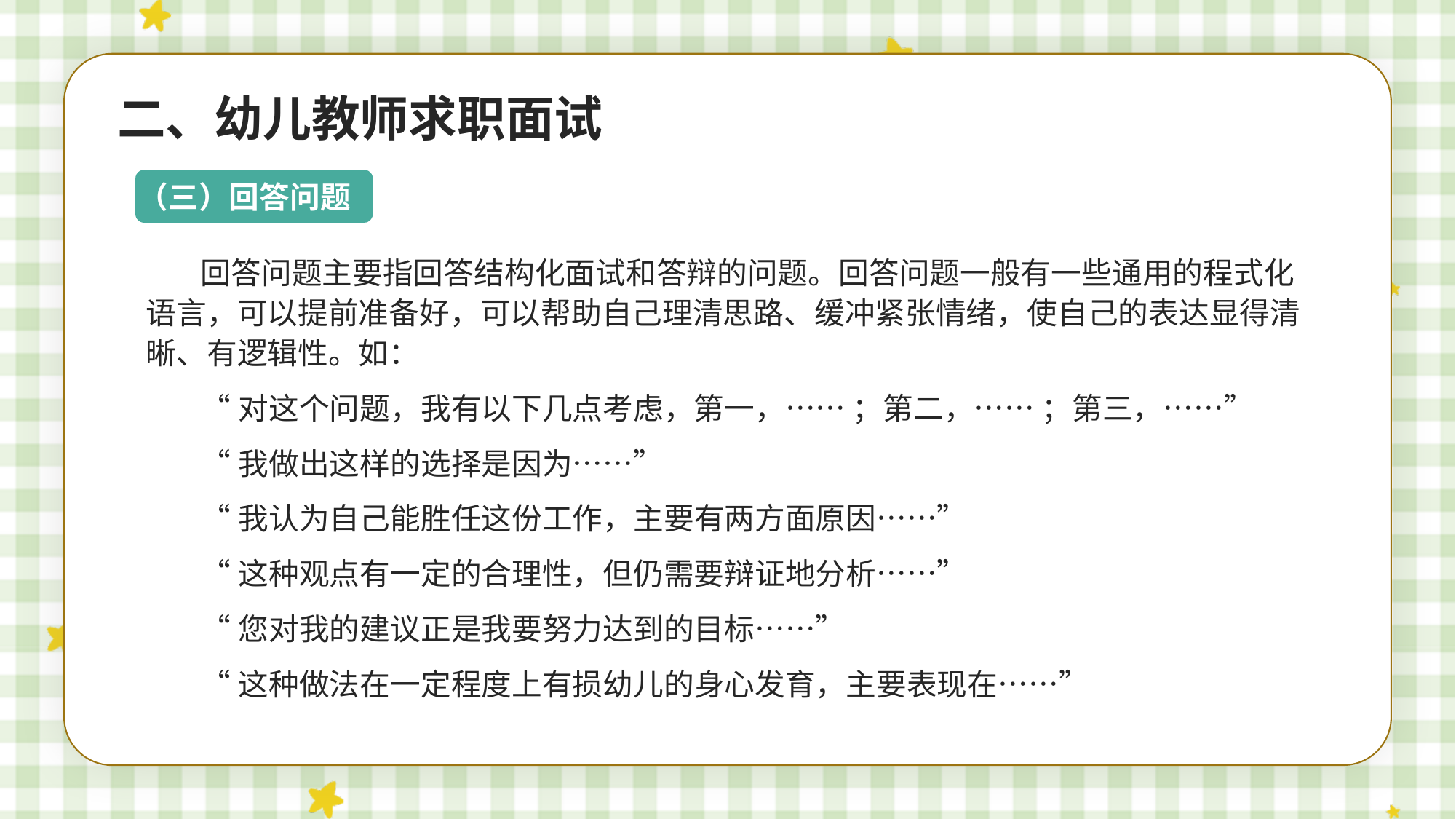

二、幼儿教师求职面试
（三）回答问题
回答问题主要指回答结构化面试和答辩的问题。回答问题一般有一些通用的程式化语言，可以提前准备好，可以帮助自己理清思路、缓冲紧张情绪，使自己的表达显得清晰、有逻辑性。如：
“对这个问题，我有以下几点考虑，第一，…… ；第二，…… ；第三，……”
“我做出这样的选择是因为……”
“我认为自己能胜任这份工作，主要有两方面原因……”
“这种观点有一定的合理性，但仍需要辩证地分析……”
“您对我的建议正是我要努力达到的目标……”
“这种做法在一定程度上有损幼儿的身心发育，主要表现在……”